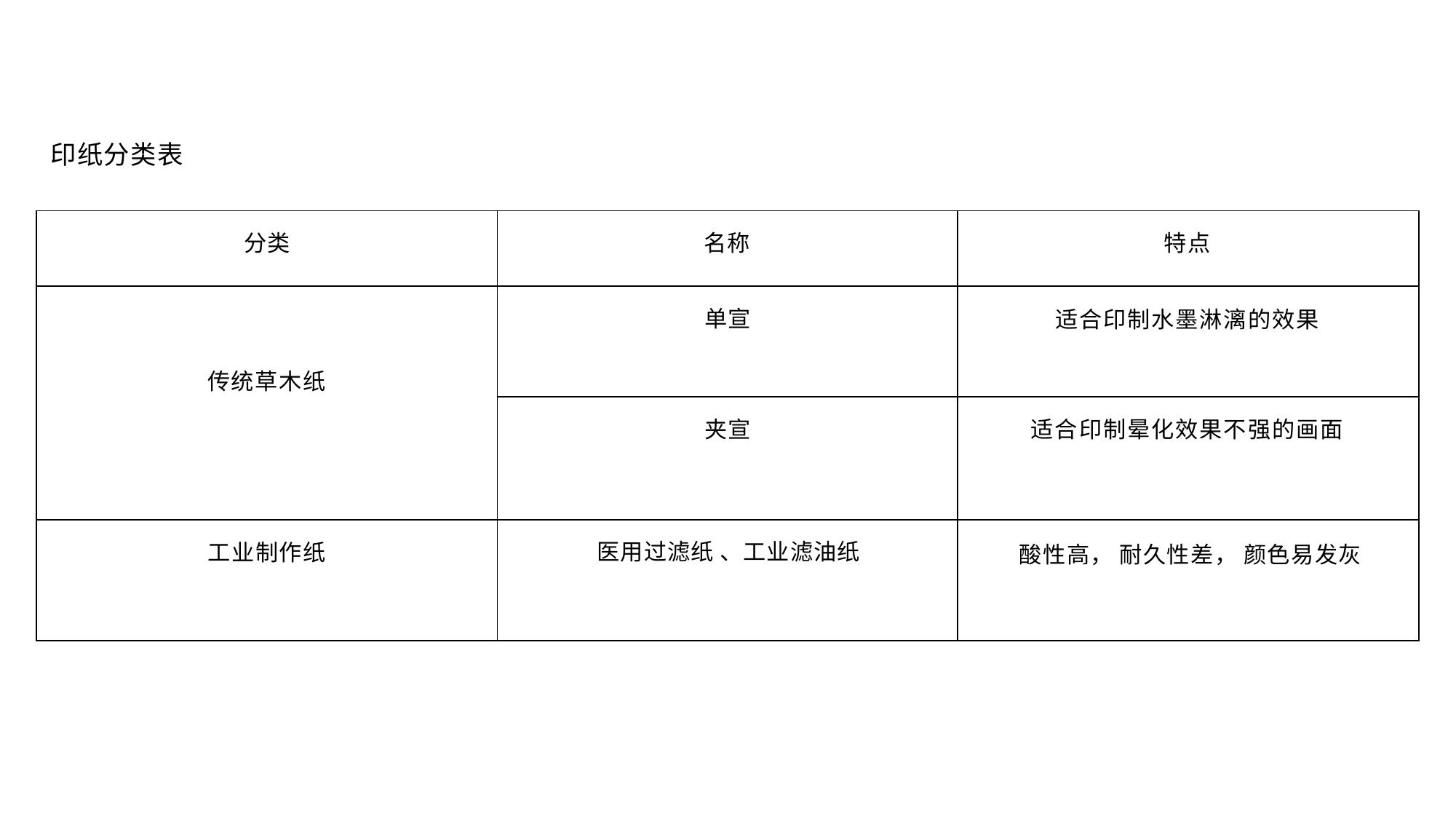

印纸分类表
| 分类 | 名称 | 特点 |
| --- | --- | --- |
| 传统草木纸 | 单宣 | 适合印制水墨淋漓的效果 |
|  | 夹宣 | 适合印制晕化效果不强的画面 |
| 工业制作纸 | 医用过滤纸 、工业滤油纸 | 酸性高， 耐久性差， 颜色易发灰 |